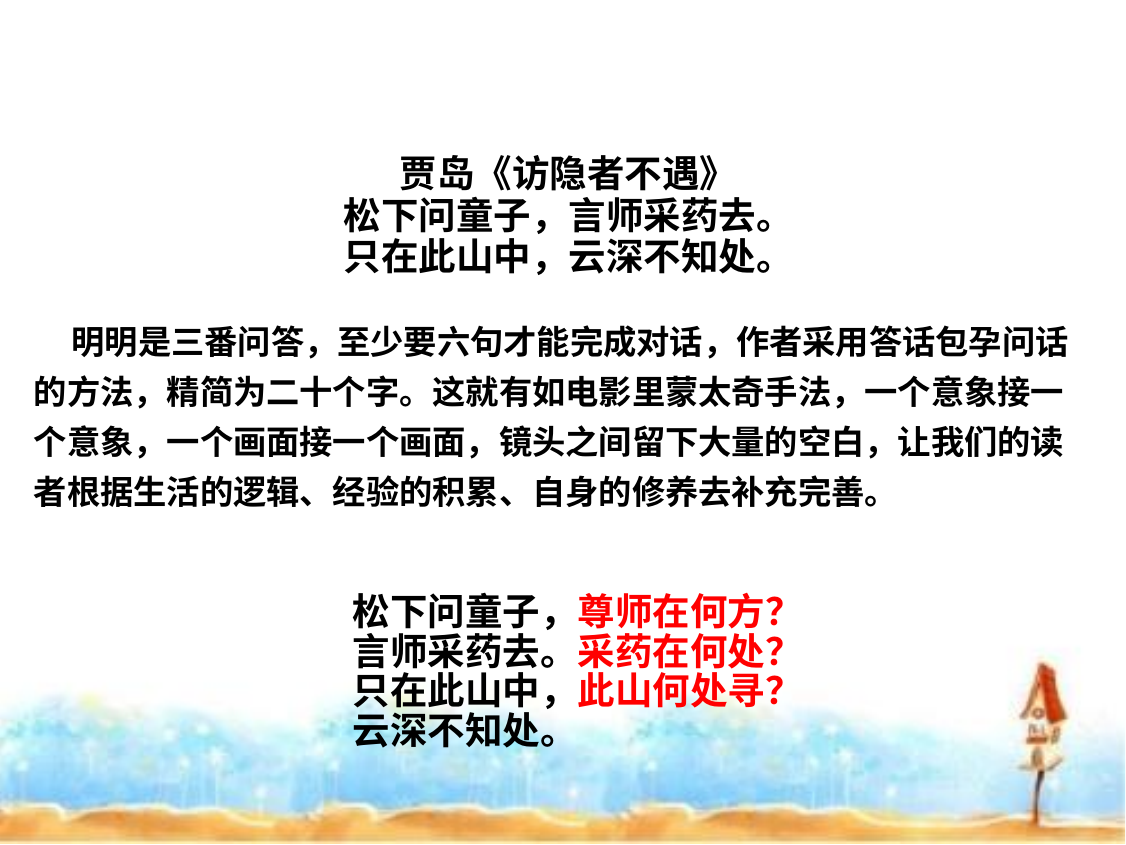

贾岛《访隐者不遇》
松下问童子，言师采药去。
只在此山中，云深不知处。
    明明是三番问答，至少要六句才能完成对话，作者采用答话包孕问话的方法，精简为二十个字。这就有如电影里蒙太奇手法，一个意象接一个意象，一个画面接一个画面，镜头之间留下大量的空白，让我们的读者根据生活的逻辑、经验的积累、自身的修养去补充完善。
松下问童子，尊师在何方？
言师采药去。采药在何处？
只在此山中，此山何处寻？
云深不知处。